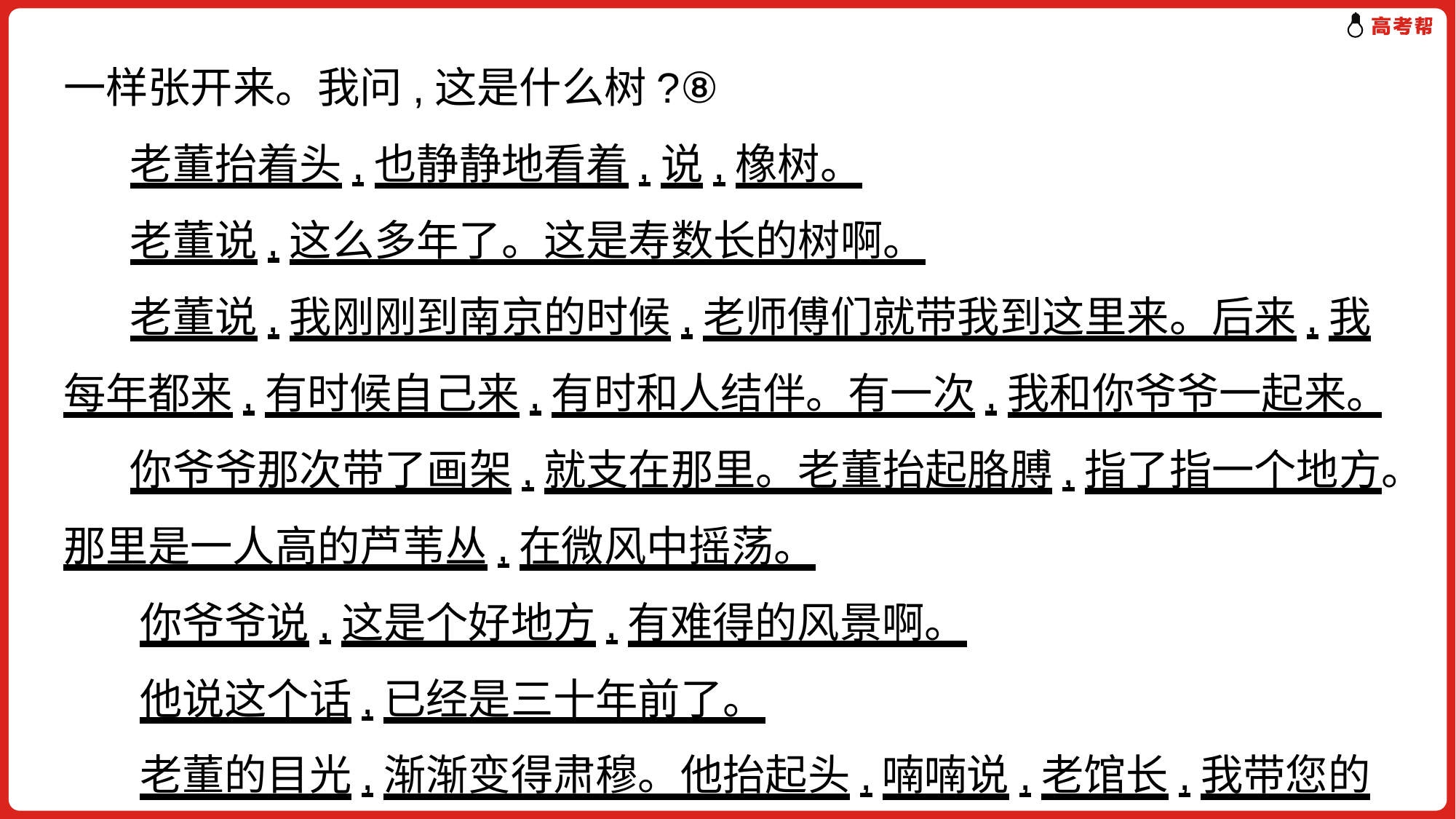

一样张开来。我问,这是什么树?⑧
      老董抬着头,也静静地看着,说,橡树。
      老董说,这么多年了。这是寿数长的树啊。
      老董说,我刚刚到南京的时候,老师傅们就带我到这里来。后来,我每年都来,有时候自己来,有时和人结伴。有一次,我和你爷爷一起来。
      你爷爷那次带了画架,就支在那里。老董抬起胳膊,指了指一个地方。那里是一人高的芦苇丛,在微风中摇荡。
       你爷爷说,这是个好地方,有难得的风景啊。
       他说这个话,已经是三十年前了。
       老董的目光,渐渐变得肃穆。他抬起头,喃喃说,老馆长,我带您的后人